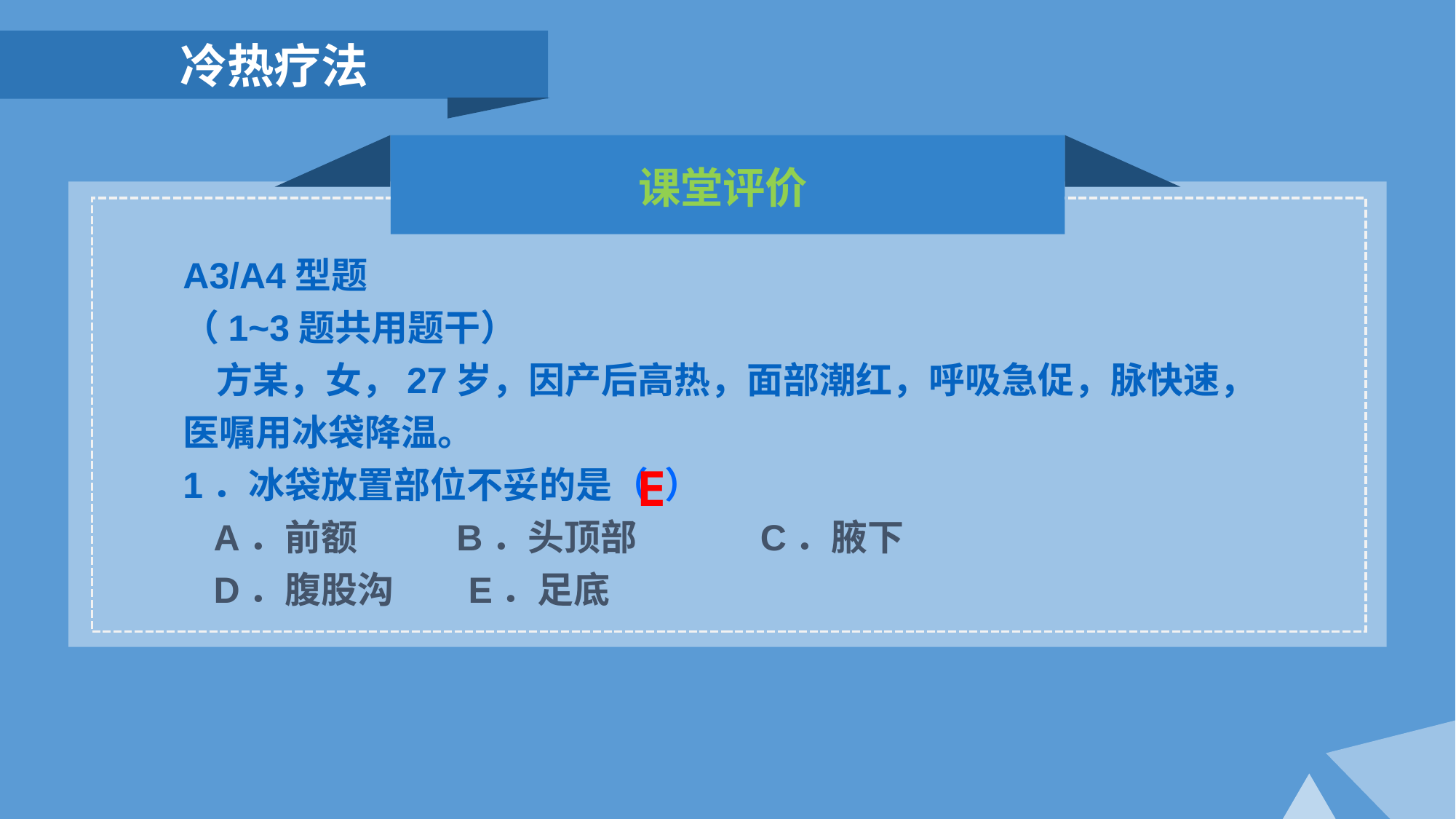

冷热疗法

课堂评价

A3/A4型题
（1~3题共用题干）
   方某，女，27岁，因产后高热，面部潮红，呼吸急促，脉快速，医嘱用冰袋降温。
1．冰袋放置部位不妥的是（  ）
   A．前额           B．头顶部              C．腋下
   D．腹股沟        E．足底
E